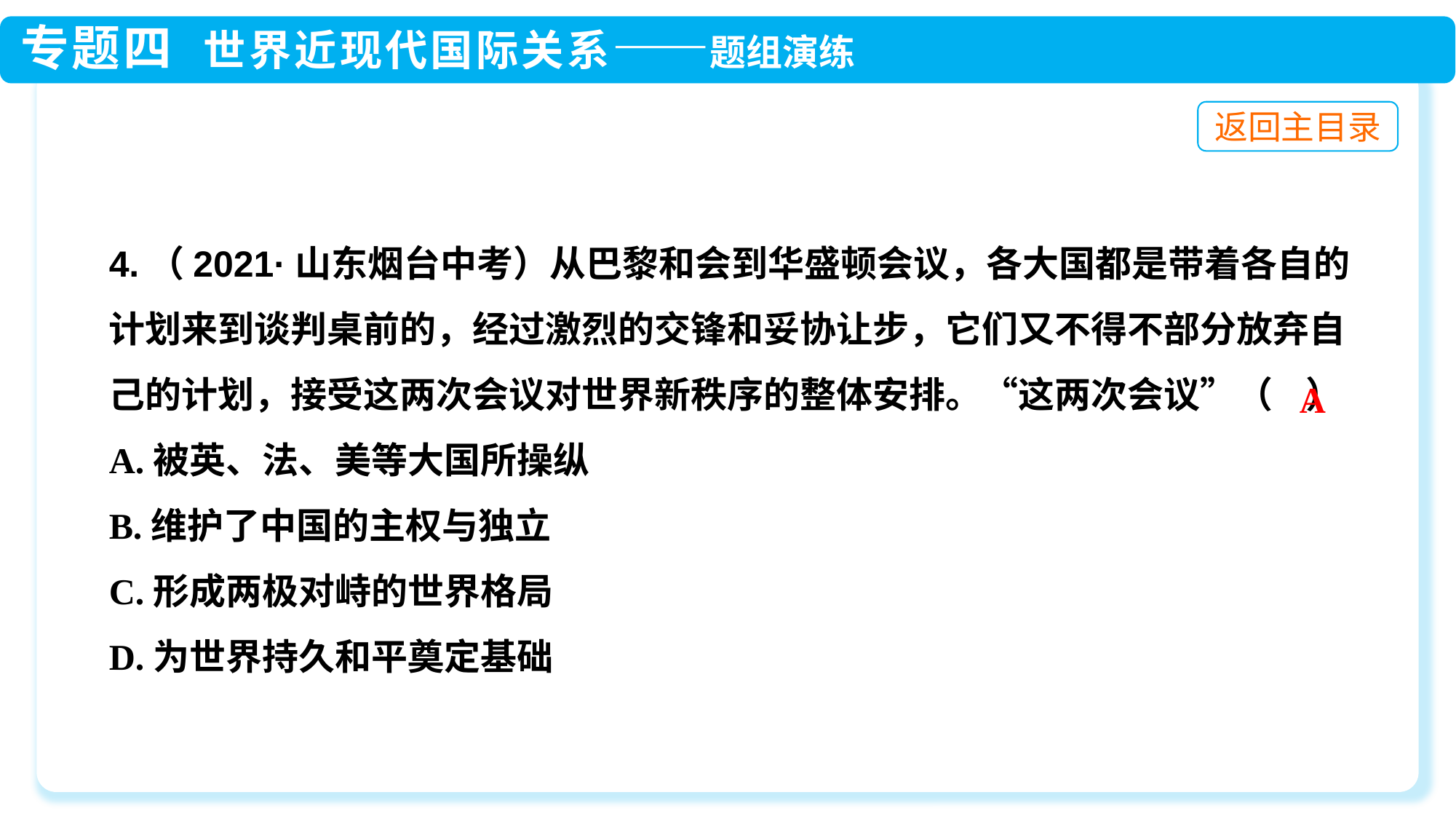

4.（2021·山东烟台中考）从巴黎和会到华盛顿会议，各大国都是带着各自的计划来到谈判桌前的，经过激烈的交锋和妥协让步，它们又不得不部分放弃自己的计划，接受这两次会议对世界新秩序的整体安排。“这两次会议”（    ）
A.被英、法、美等大国所操纵
B.维护了中国的主权与独立
C.形成两极对峙的世界格局
D.为世界持久和平奠定基础
A